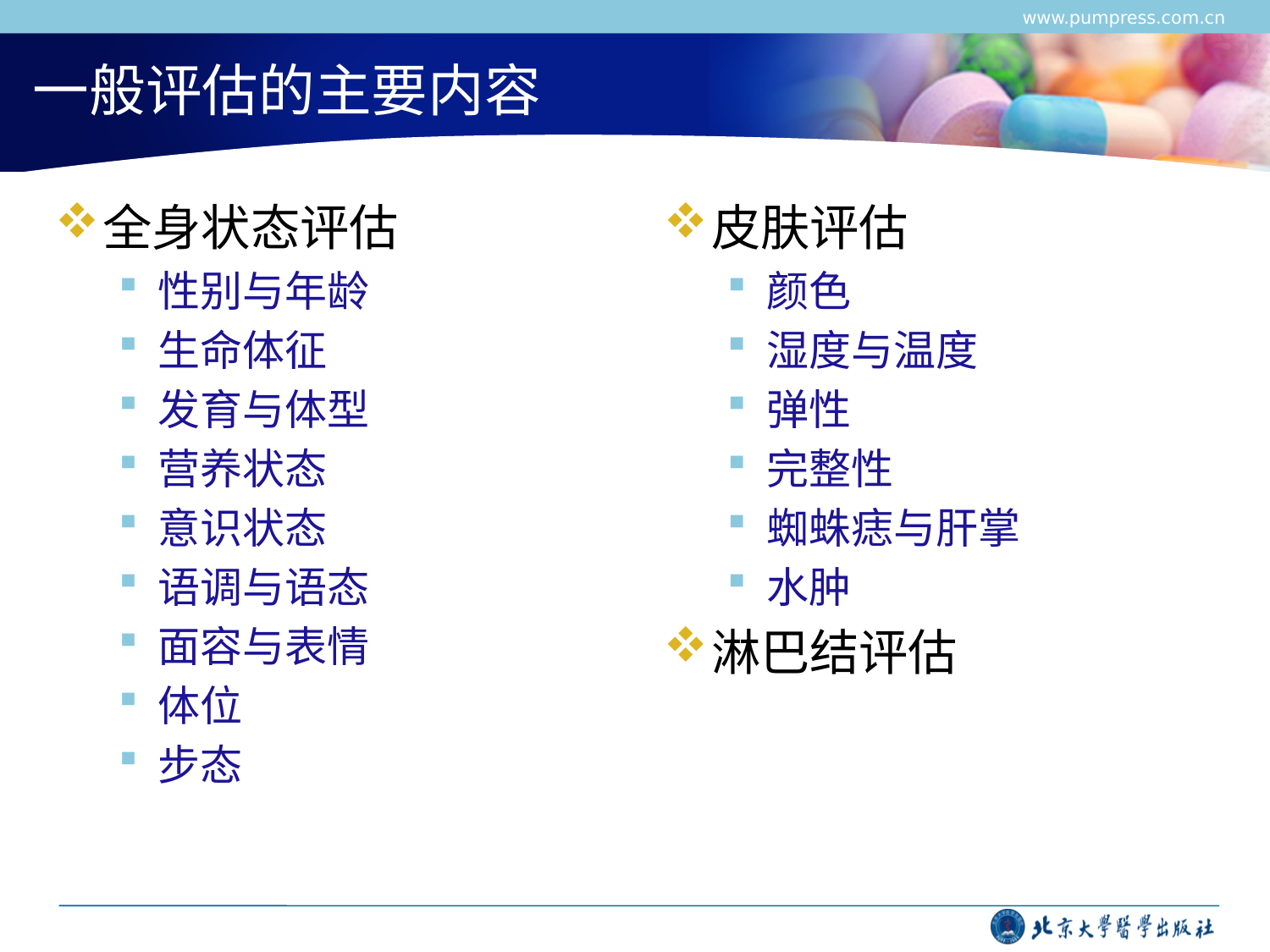

www.pumpress.com.cn
# 一般评估的主要内容
全身状态评估
性别与年龄
生命体征
发育与体型
营养状态
意识状态
语调与语态
面容与表情
体位
步态
皮肤评估
颜色
湿度与温度
弹性
完整性
蜘蛛痣与肝掌
水肿
淋巴结评估